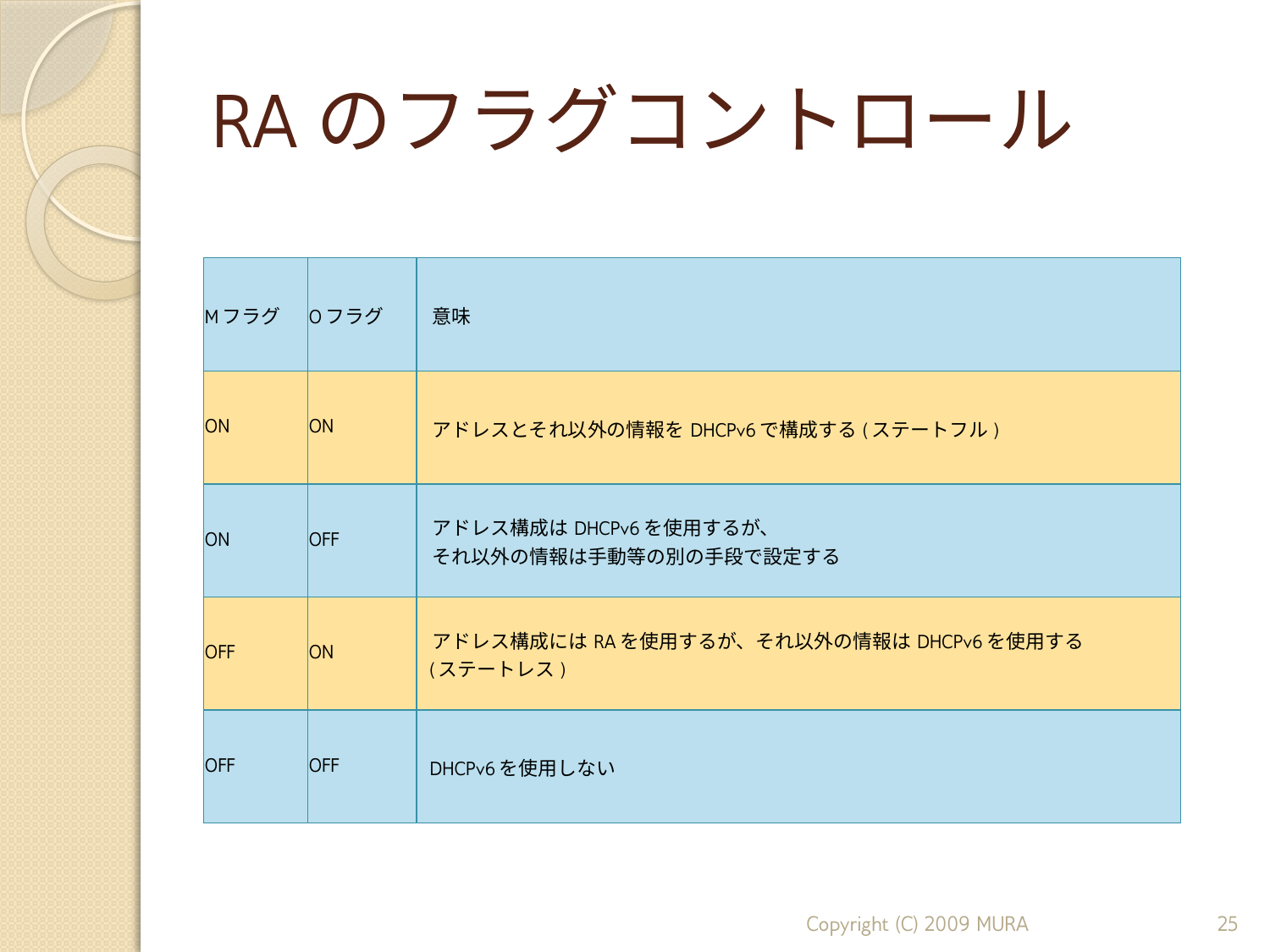

# RAのフラグコントロール
| Mフラグ | Oフラグ | 意味 |
| --- | --- | --- |
| ON | ON | アドレスとそれ以外の情報をDHCPv6で構成する(ステートフル) |
| ON | OFF | アドレス構成はDHCPv6を使用するが、 それ以外の情報は手動等の別の手段で設定する |
| OFF | ON | アドレス構成にはRAを使用するが、それ以外の情報はDHCPv6を使用する (ステートレス) |
| OFF | OFF | DHCPv6を使用しない |
Copyright (C) 2009 MURA
25